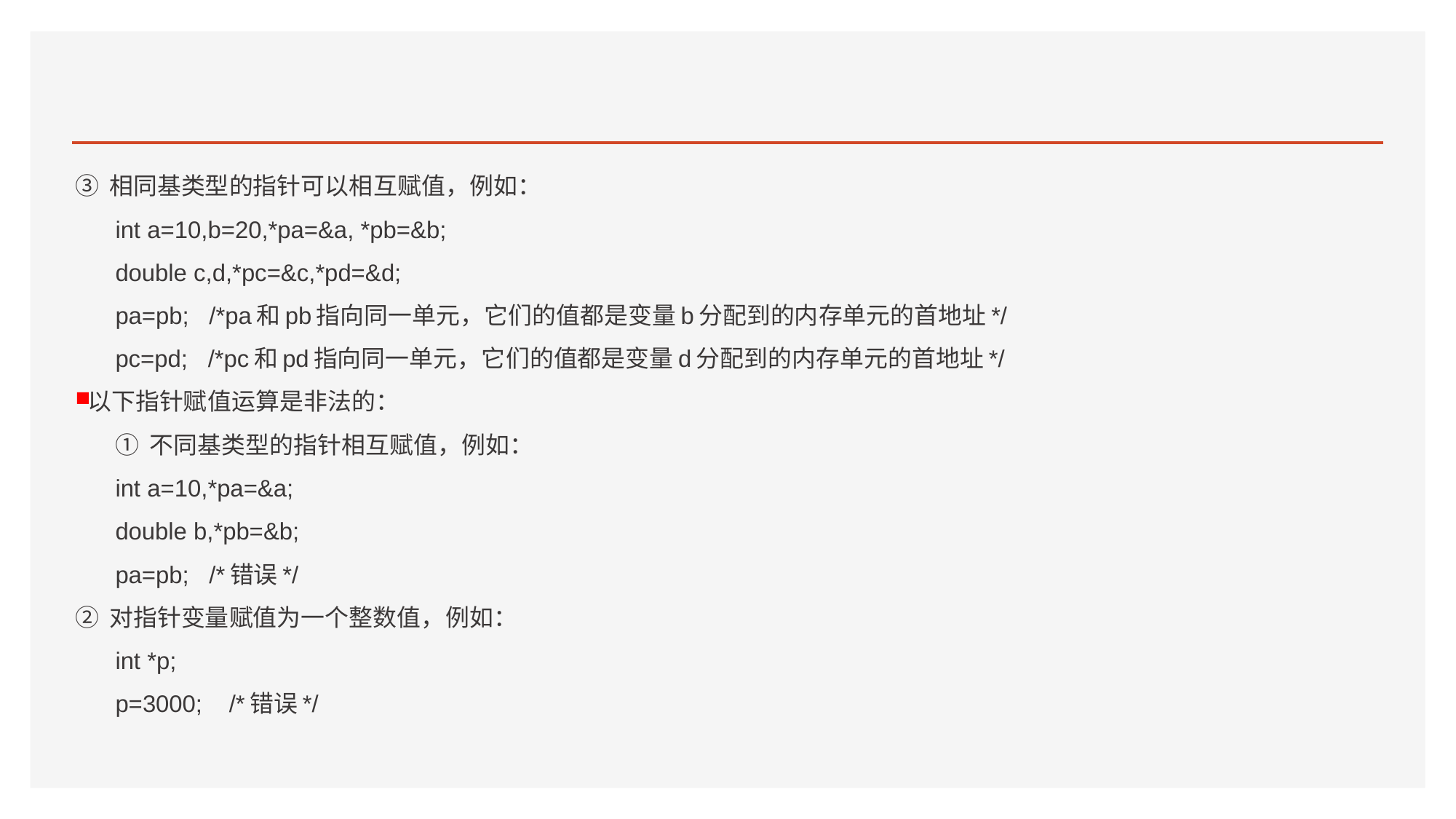

#
③ 相同基类型的指针可以相互赋值，例如：
int a=10,b=20,*pa=&a, *pb=&b;
double c,d,*pc=&c,*pd=&d;
pa=pb;   /*pa和pb指向同一单元，它们的值都是变量b分配到的内存单元的首地址*/
pc=pd;   /*pc和pd指向同一单元，它们的值都是变量d分配到的内存单元的首地址*/
以下指针赋值运算是非法的：
① 不同基类型的指针相互赋值，例如：
int a=10,*pa=&a;
double b,*pb=&b;
pa=pb;   /*错误*/
② 对指针变量赋值为一个整数值，例如：
int *p;
p=3000;    /*错误*/